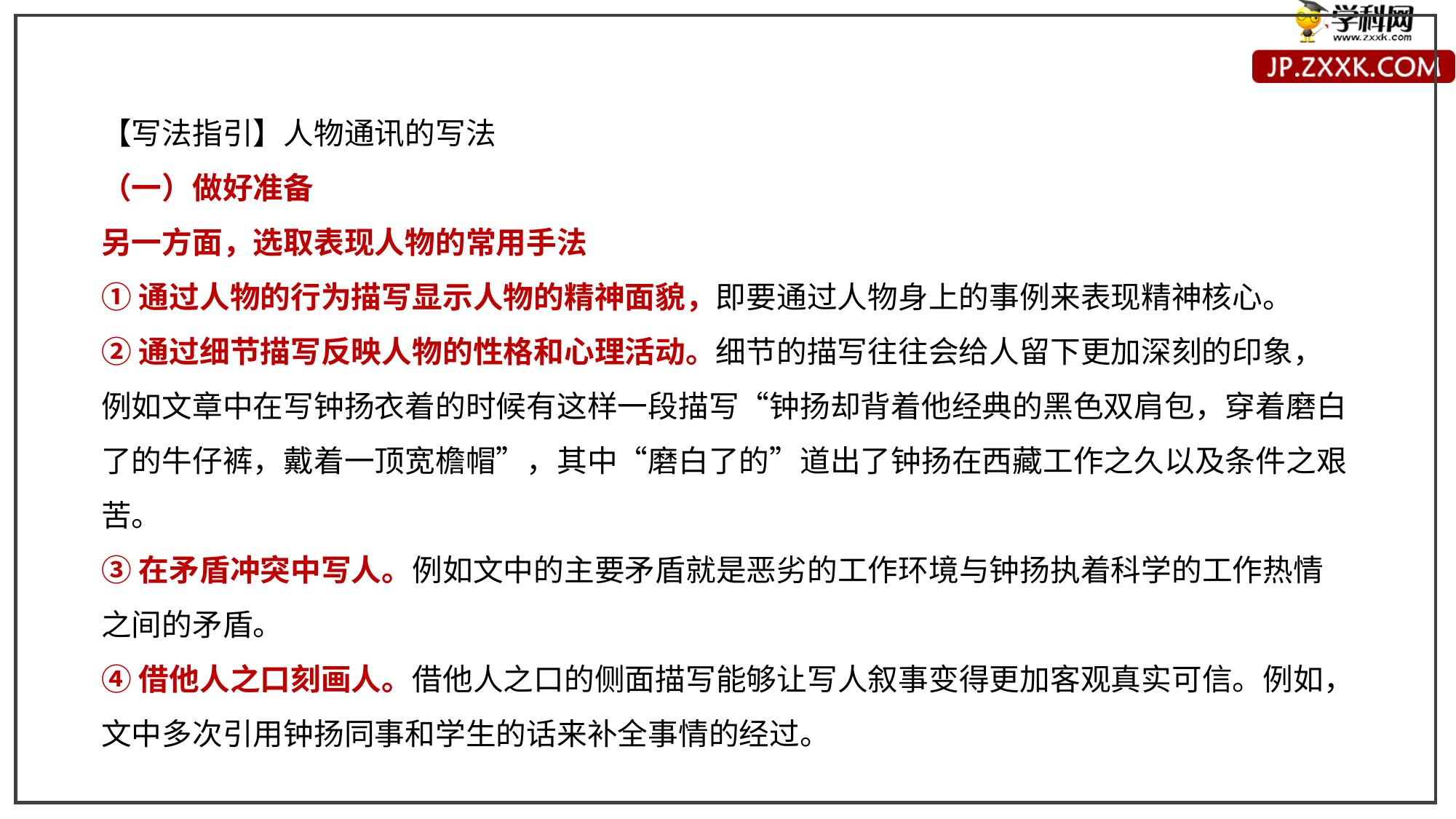

【写法指引】人物通讯的写法
（一）做好准备
另一方面，选取表现人物的常用手法
①通过人物的行为描写显示人物的精神面貌，即要通过人物身上的事例来表现精神核心。
②通过细节描写反映人物的性格和心理活动。细节的描写往往会给人留下更加深刻的印象，例如文章中在写钟扬衣着的时候有这样一段描写“钟扬却背着他经典的黑色双肩包，穿着磨白了的牛仔裤，戴着一顶宽檐帽”，其中“磨白了的”道出了钟扬在西藏工作之久以及条件之艰苦。
③在矛盾冲突中写人。例如文中的主要矛盾就是恶劣的工作环境与钟扬执着科学的工作热情之间的矛盾。
④借他人之口刻画人。借他人之口的侧面描写能够让写人叙事变得更加客观真实可信。例如，文中多次引用钟扬同事和学生的话来补全事情的经过。